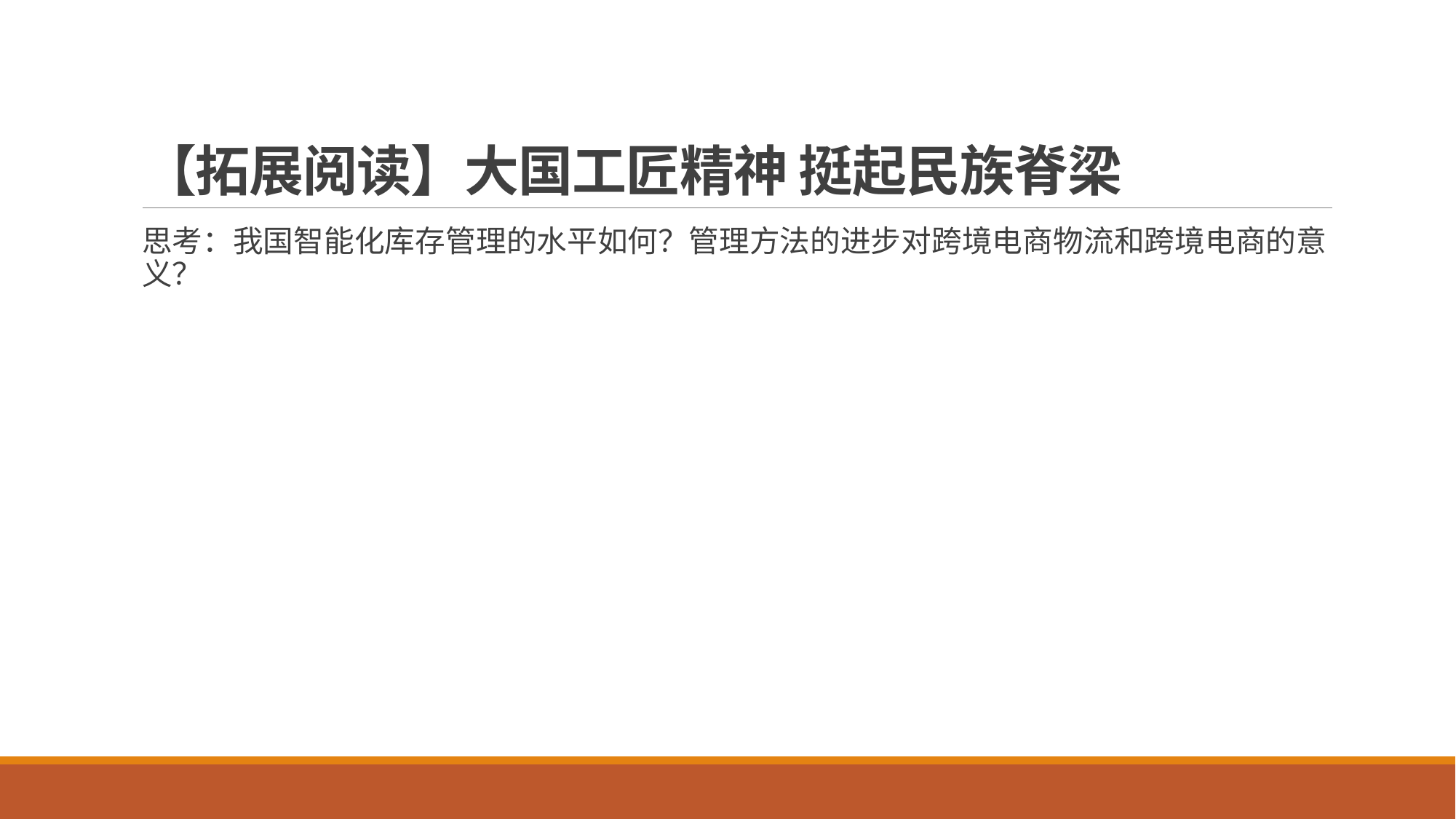

# 【拓展阅读】大国工匠精神 挺起民族脊梁
思考：我国智能化库存管理的水平如何？管理方法的进步对跨境电商物流和跨境电商的意义？